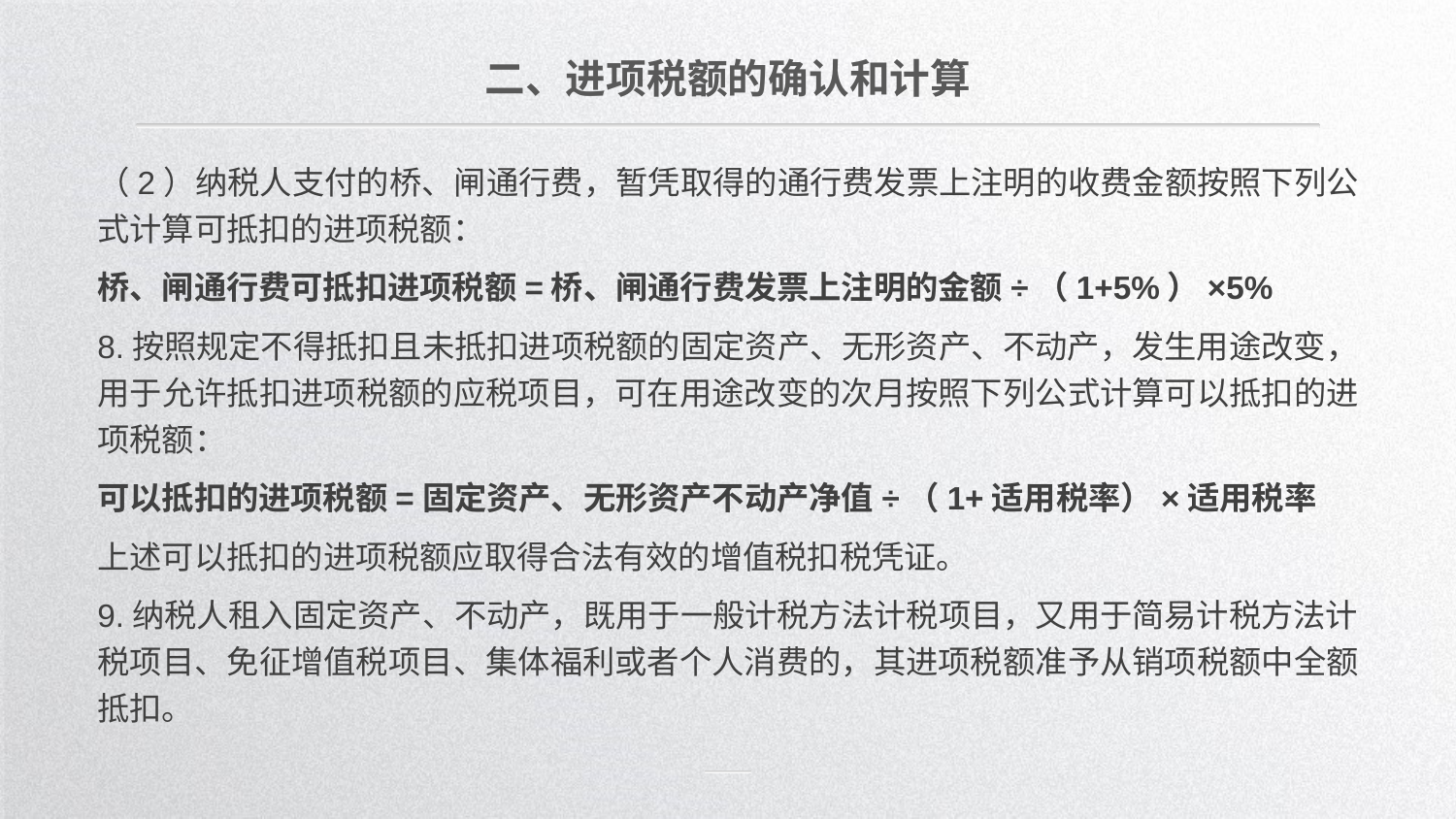

二、进项税额的确认和计算
（2）纳税人支付的桥、闸通行费，暂凭取得的通行费发票上注明的收费金额按照下列公式计算可抵扣的进项税额：
桥、闸通行费可抵扣进项税额=桥、闸通行费发票上注明的金额÷（1+5%）×5%
8.按照规定不得抵扣且未抵扣进项税额的固定资产、无形资产、不动产，发生用途改变，用于允许抵扣进项税额的应税项目，可在用途改变的次月按照下列公式计算可以抵扣的进项税额：
可以抵扣的进项税额=固定资产、无形资产不动产净值÷（1+适用税率）×适用税率
上述可以抵扣的进项税额应取得合法有效的增值税扣税凭证。
9.纳税人租入固定资产、不动产，既用于一般计税方法计税项目，又用于简易计税方法计税项目、免征增值税项目、集体福利或者个人消费的，其进项税额准予从销项税额中全额抵扣。